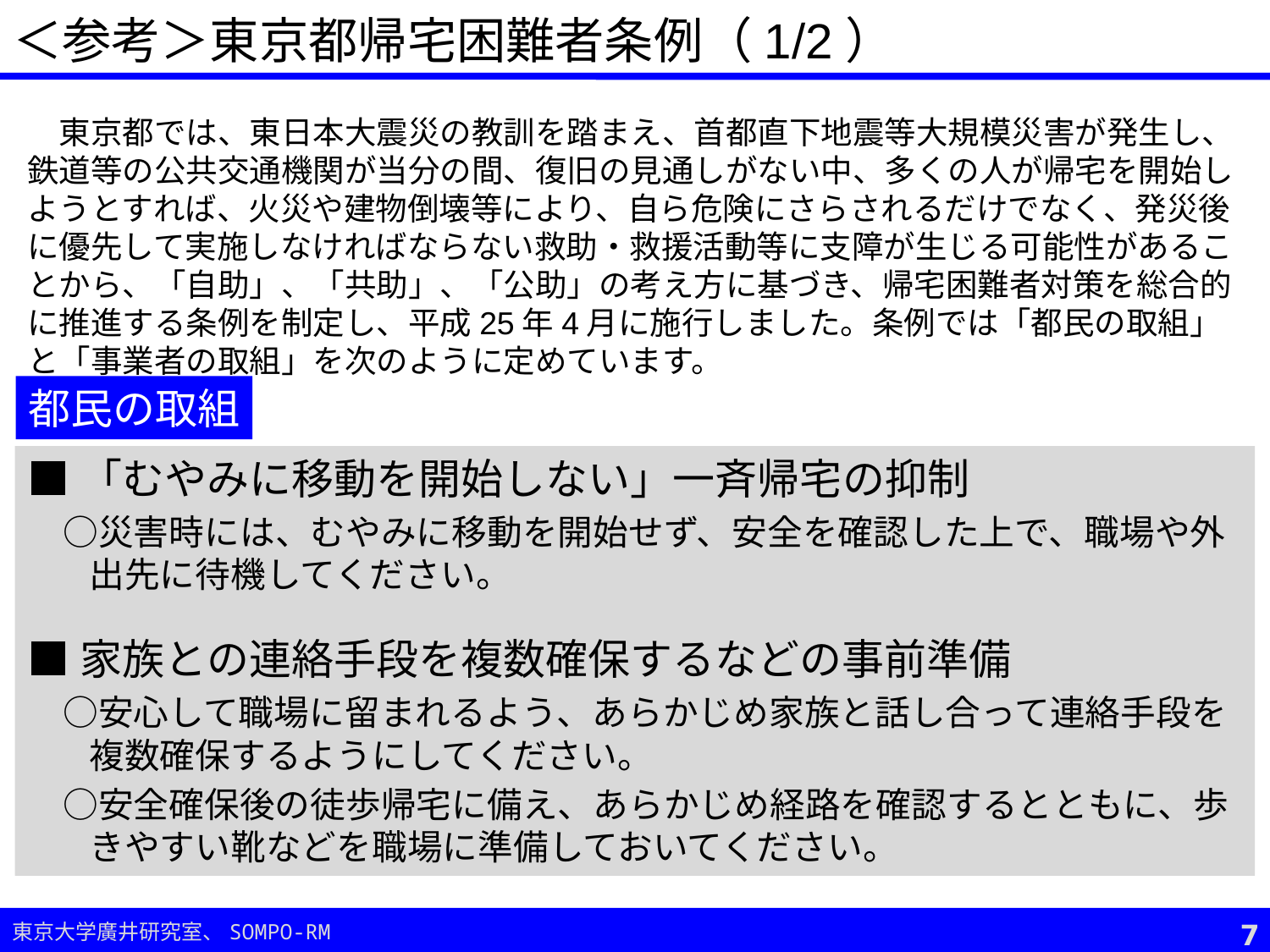

＜参考＞東京都帰宅困難者条例（1/2）
　東京都では、東日本大震災の教訓を踏まえ、首都直下地震等大規模災害が発生し、鉄道等の公共交通機関が当分の間、復旧の見通しがない中、多くの人が帰宅を開始しようとすれば、火災や建物倒壊等により、自ら危険にさらされるだけでなく、発災後に優先して実施しなければならない救助・救援活動等に支障が生じる可能性があることから、「自助」、「共助」、「公助」の考え方に基づき、帰宅困難者対策を総合的に推進する条例を制定し、平成25年4月に施行しました。条例では「都民の取組」と「事業者の取組」を次のように定めています。
都民の取組
■「むやみに移動を開始しない」一斉帰宅の抑制
　○災害時には、むやみに移動を開始せず、安全を確認した上で、職場や外出先に待機してください。

■家族との連絡手段を複数確保するなどの事前準備
　○安心して職場に留まれるよう、あらかじめ家族と話し合って連絡手段を複数確保するようにしてください。
　○安全確保後の徒歩帰宅に備え、あらかじめ経路を確認するとともに、歩きやすい靴などを職場に準備しておいてください。
7